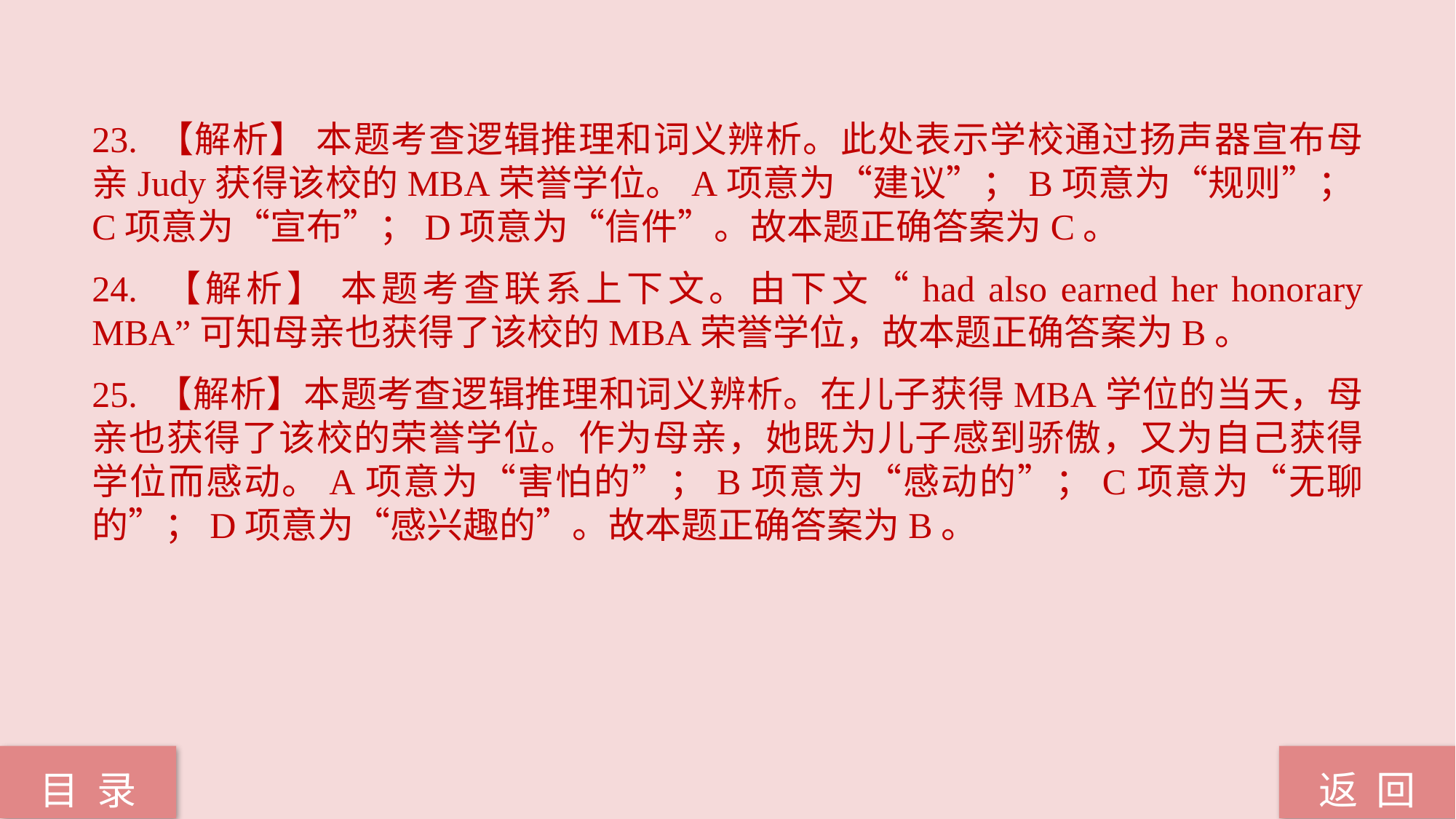

23. 【解析】 本题考查逻辑推理和词义辨析。此处表示学校通过扬声器宣布母亲Judy获得该校的MBA荣誉学位。A项意为“建议”；B项意为“规则”；C项意为“宣布”；D项意为“信件”。故本题正确答案为C。
24. 【解析】 本题考查联系上下文。由下文“had also earned her honorary MBA”可知母亲也获得了该校的MBA荣誉学位，故本题正确答案为B。
25. 【解析】本题考查逻辑推理和词义辨析。在儿子获得MBA学位的当天，母亲也获得了该校的荣誉学位。作为母亲，她既为儿子感到骄傲，又为自己获得学位而感动。A项意为“害怕的”；B项意为“感动的”；C项意为“无聊的”；D项意为“感兴趣的”。故本题正确答案为B。
返  回